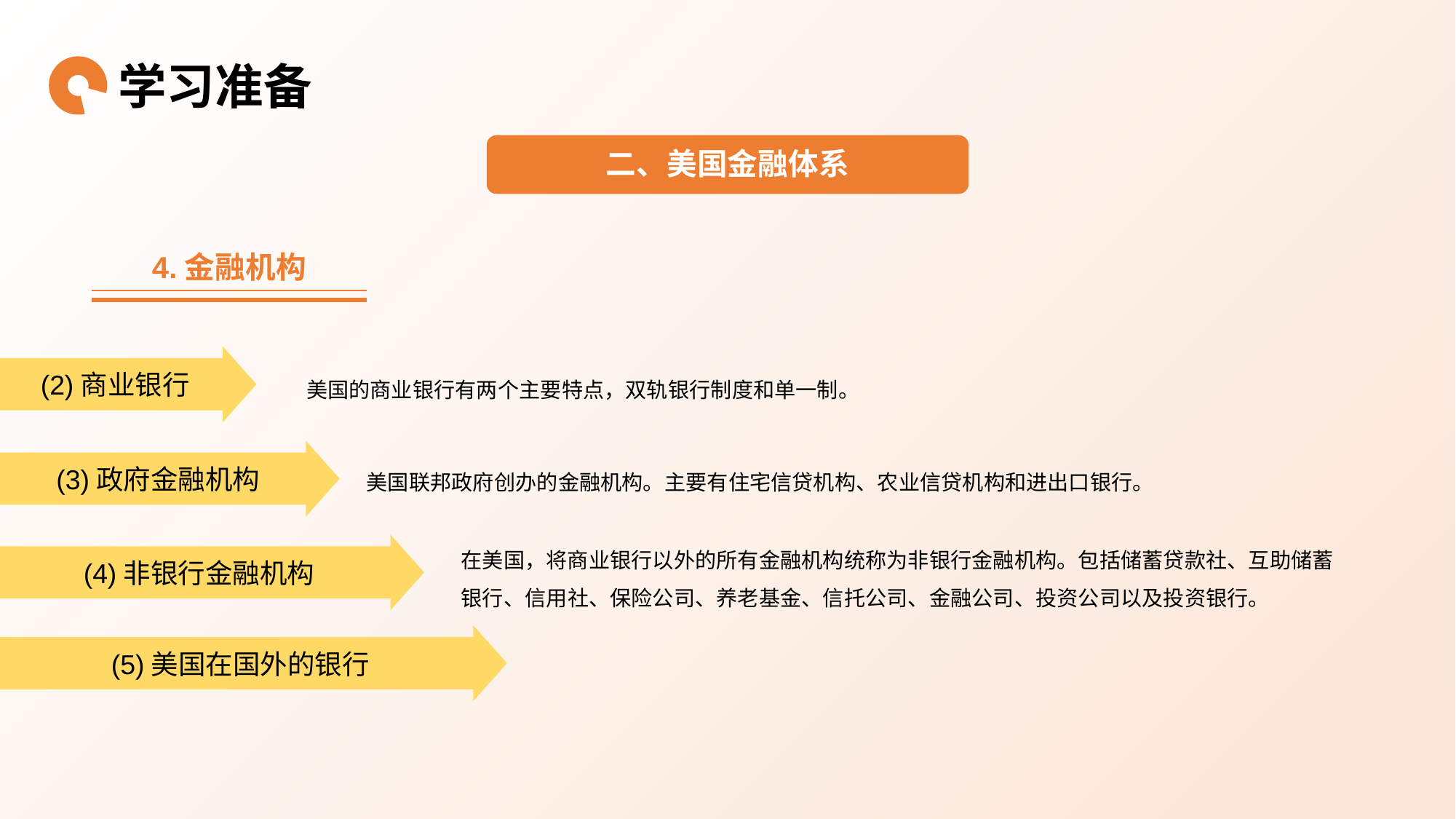

学习准备

二、美国金融体系
4.金融机构
(2)商业银行
美国的商业银行有两个主要特点，双轨银行制度和单一制。
(3)政府金融机构
美国联邦政府创办的金融机构。主要有住宅信贷机构、农业信贷机构和进出口银行。
在美国，将商业银行以外的所有金融机构统称为非银行金融机构。包括储蓄贷款社、互助储蓄银行、信用社、保险公司、养老基金、信托公司、金融公司、投资公司以及投资银行。
(4)非银行金融机构
(5)美国在国外的银行